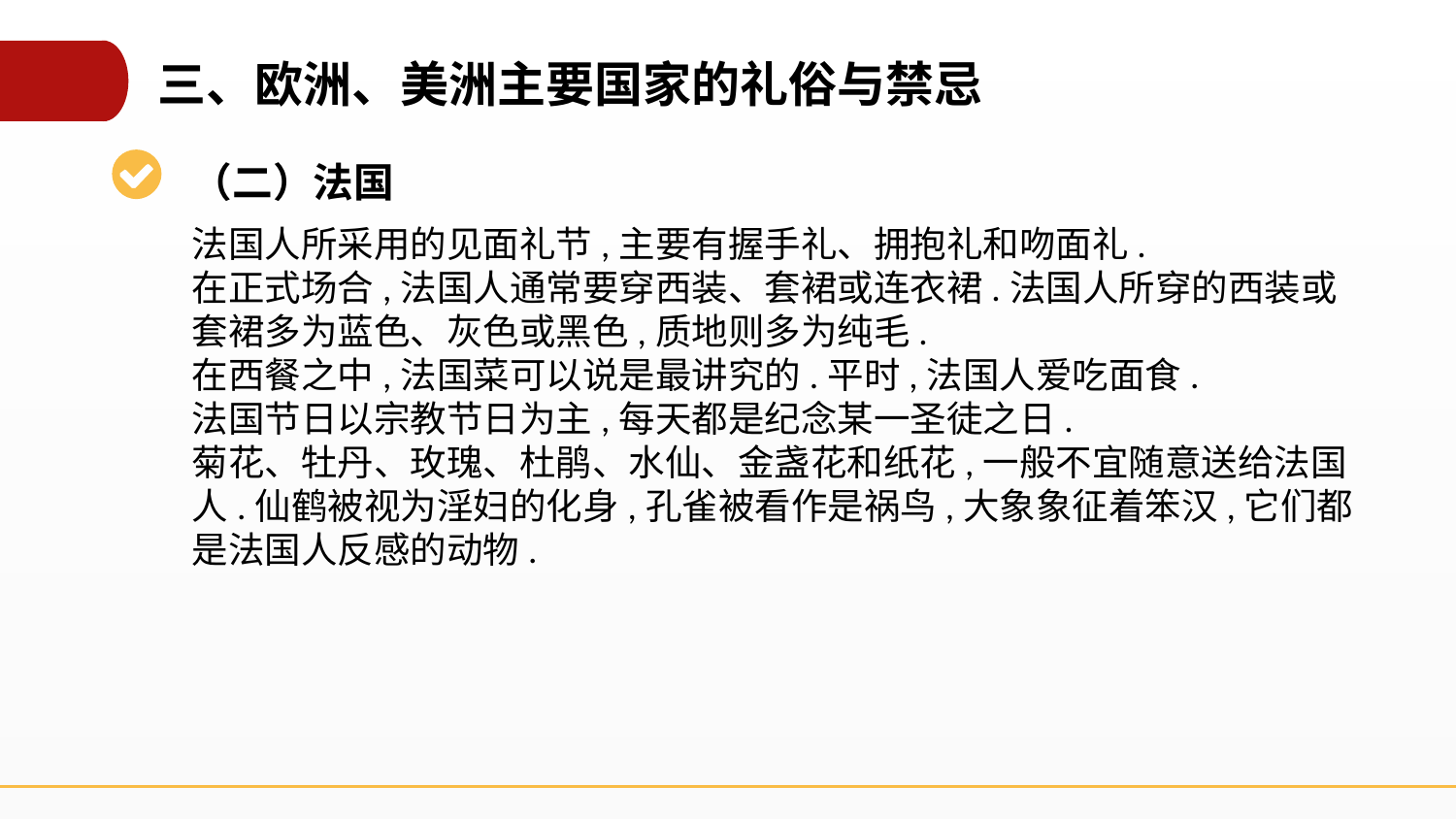

三、欧洲、美洲主要国家的礼俗与禁忌

（二）法国
法国人所采用的见面礼节,主要有握手礼、拥抱礼和吻面礼.
在正式场合,法国人通常要穿西装、套裙或连衣裙.法国人所穿的西装或套裙多为蓝色、灰色或黑色,质地则多为纯毛.
在西餐之中,法国菜可以说是最讲究的.平时,法国人爱吃面食.
法国节日以宗教节日为主,每天都是纪念某一圣徒之日.
菊花、牡丹、玫瑰、杜鹃、水仙、金盏花和纸花,一般不宜随意送给法国人.仙鹤被视为淫妇的化身,孔雀被看作是祸鸟,大象象征着笨汉,它们都是法国人反感的动物.